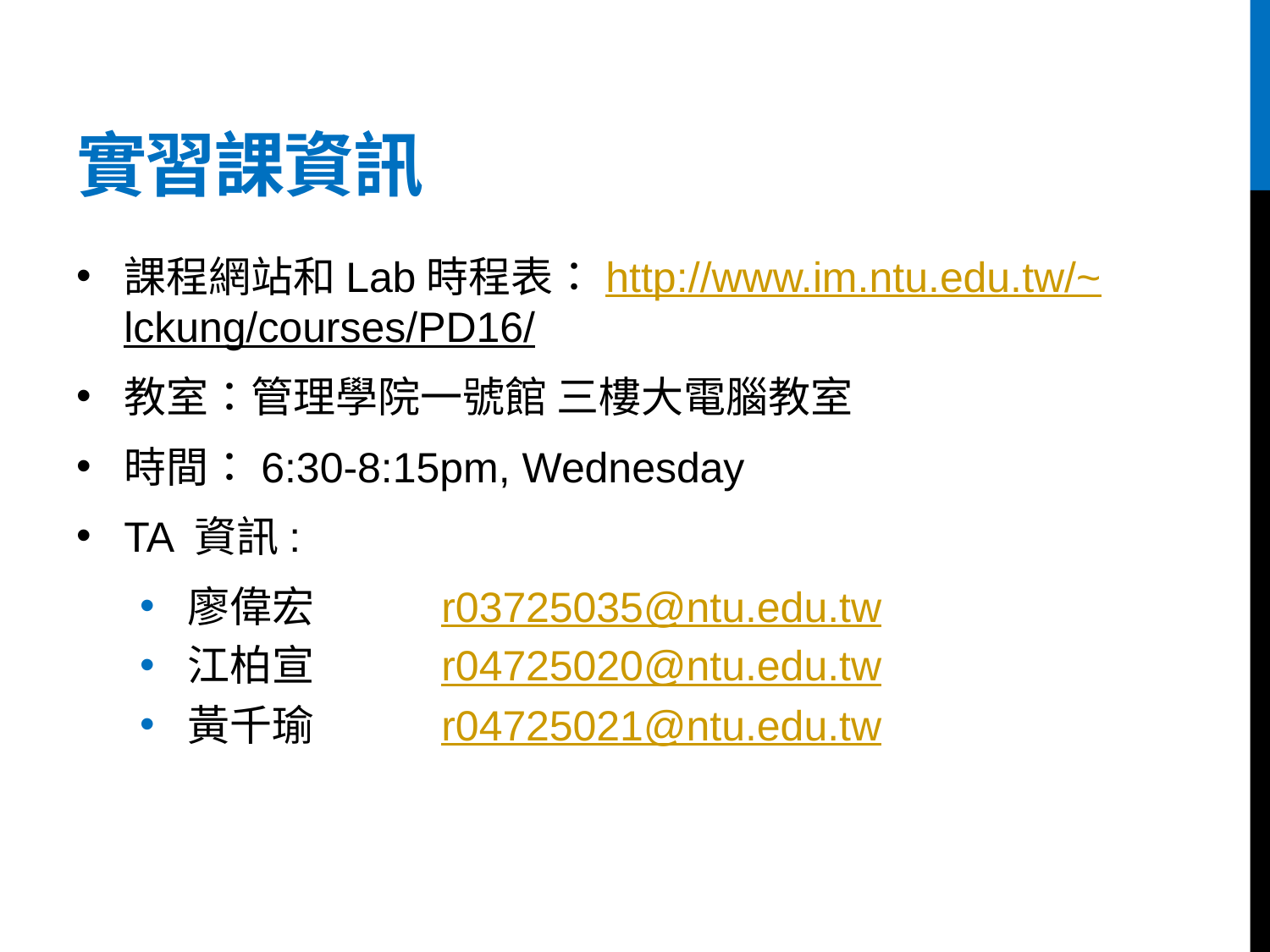

# 實習課資訊
課程網站和Lab時程表：http://www.im.ntu.edu.tw/~lckung/courses/PD16/
教室：管理學院一號館 三樓大電腦教室
時間：6:30-8:15pm, Wednesday
TA 資訊:
廖偉宏	r03725035@ntu.edu.tw
江柏宣	r04725020@ntu.edu.tw
黃千瑜	r04725021@ntu.edu.tw